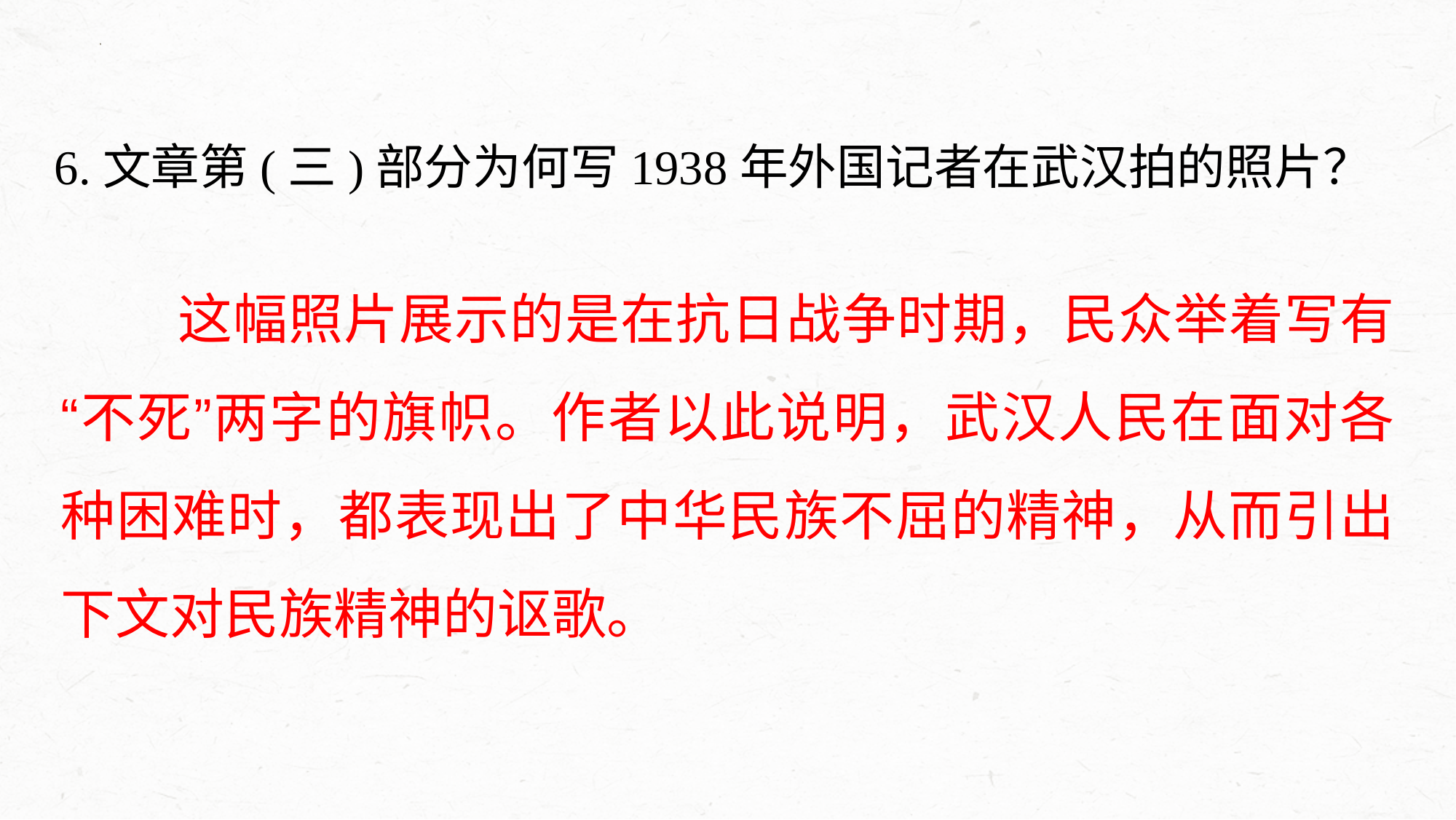

6.文章第(三)部分为何写1938年外国记者在武汉拍的照片？
        这幅照片展示的是在抗日战争时期，民众举着写有“不死”两字的旗帜。作者以此说明，武汉人民在面对各种困难时，都表现出了中华民族不屈的精神，从而引出下文对民族精神的讴歌。